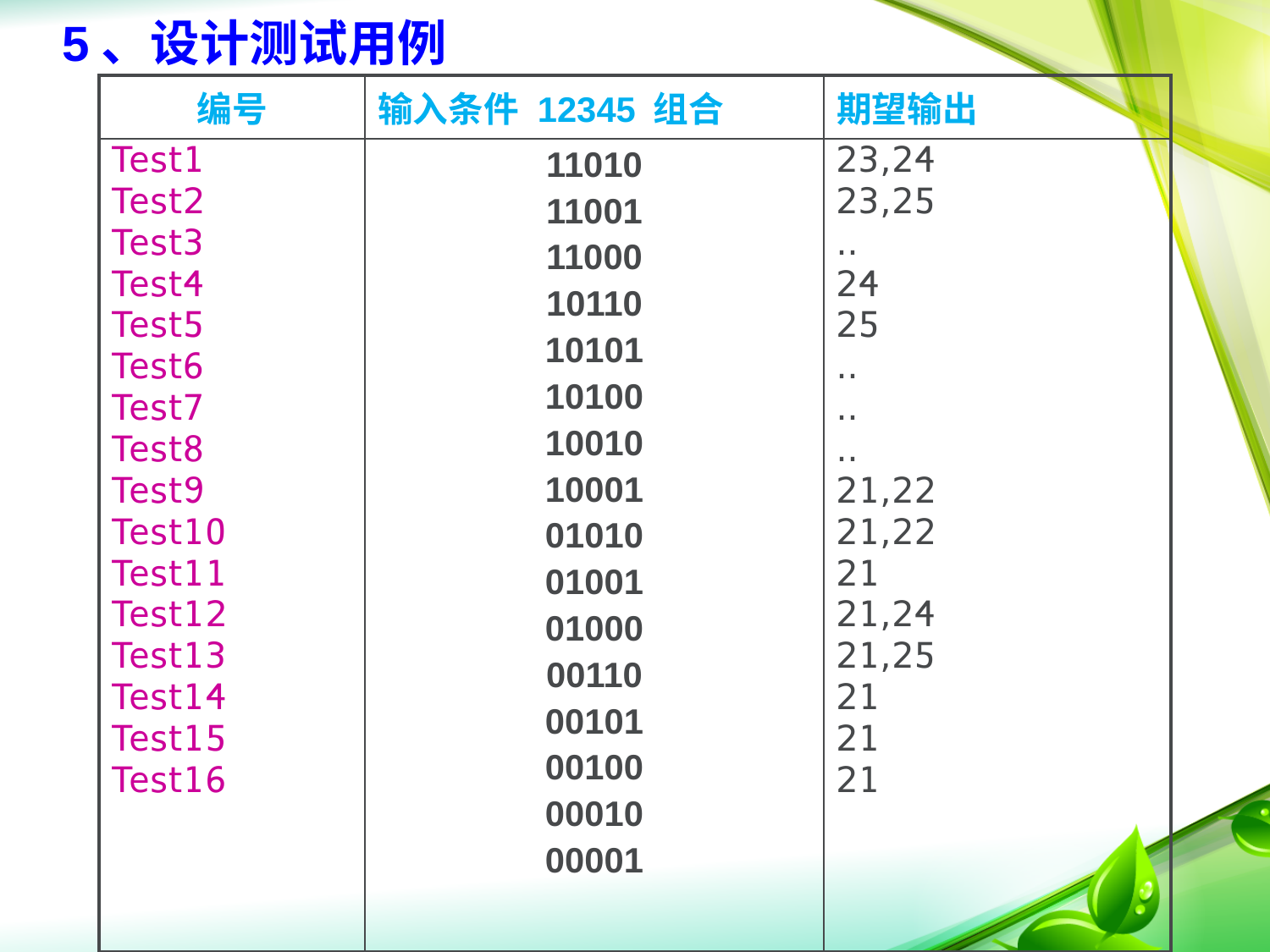

5、设计测试用例
| 编号 | 输入条件 12345 组合 | 期望输出 |
| --- | --- | --- |
| Test1 Test2 Test3 Test4 Test5 Test6 Test7 Test8 Test9 Test10 Test11 Test12 Test13 Test14 Test15 Test16 | 11010 11001 11000 10110 10101 10100 10010 10001 01010 01001 01000 00110 00101 00100 00010 00001 | 23,24 23,25 .. 24 25 .. .. .. 21,22 21,22 21 21,24 21,25 21 21 21 |